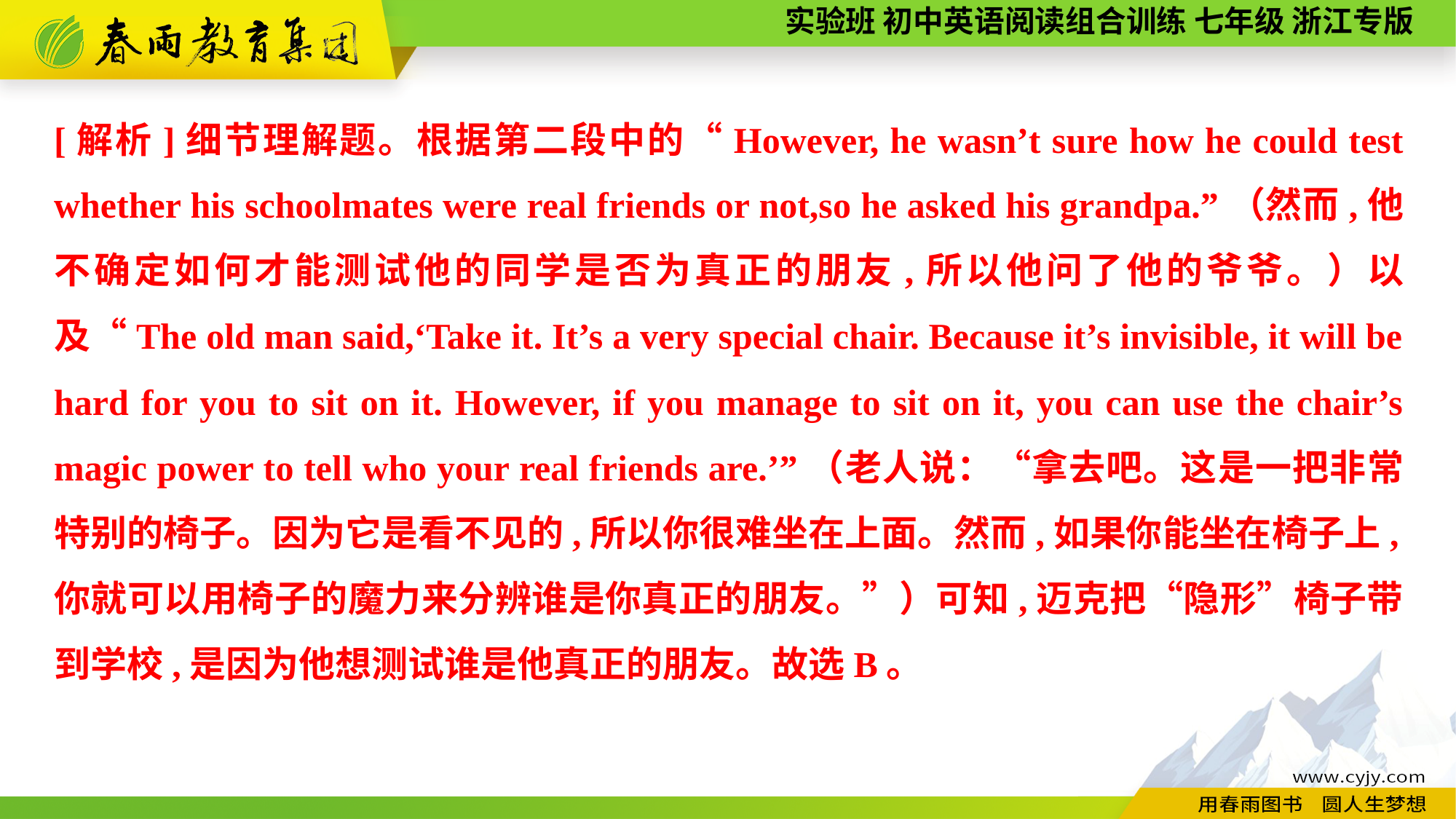

[解析]细节理解题。根据第二段中的“However, he wasn’t sure how he could test whether his schoolmates were real friends or not,so he asked his grandpa.”（然而,他不确定如何才能测试他的同学是否为真正的朋友,所以他问了他的爷爷。）以及“The old man said,‘Take it. It’s a very special chair. Because it’s invisible, it will be hard for you to sit on it. However, if you manage to sit on it, you can use the chair’s magic power to tell who your real friends are.’”（老人说：“拿去吧。这是一把非常特别的椅子。因为它是看不见的,所以你很难坐在上面。然而,如果你能坐在椅子上,你就可以用椅子的魔力来分辨谁是你真正的朋友。”）可知,迈克把“隐形”椅子带到学校,是因为他想测试谁是他真正的朋友。故选B。